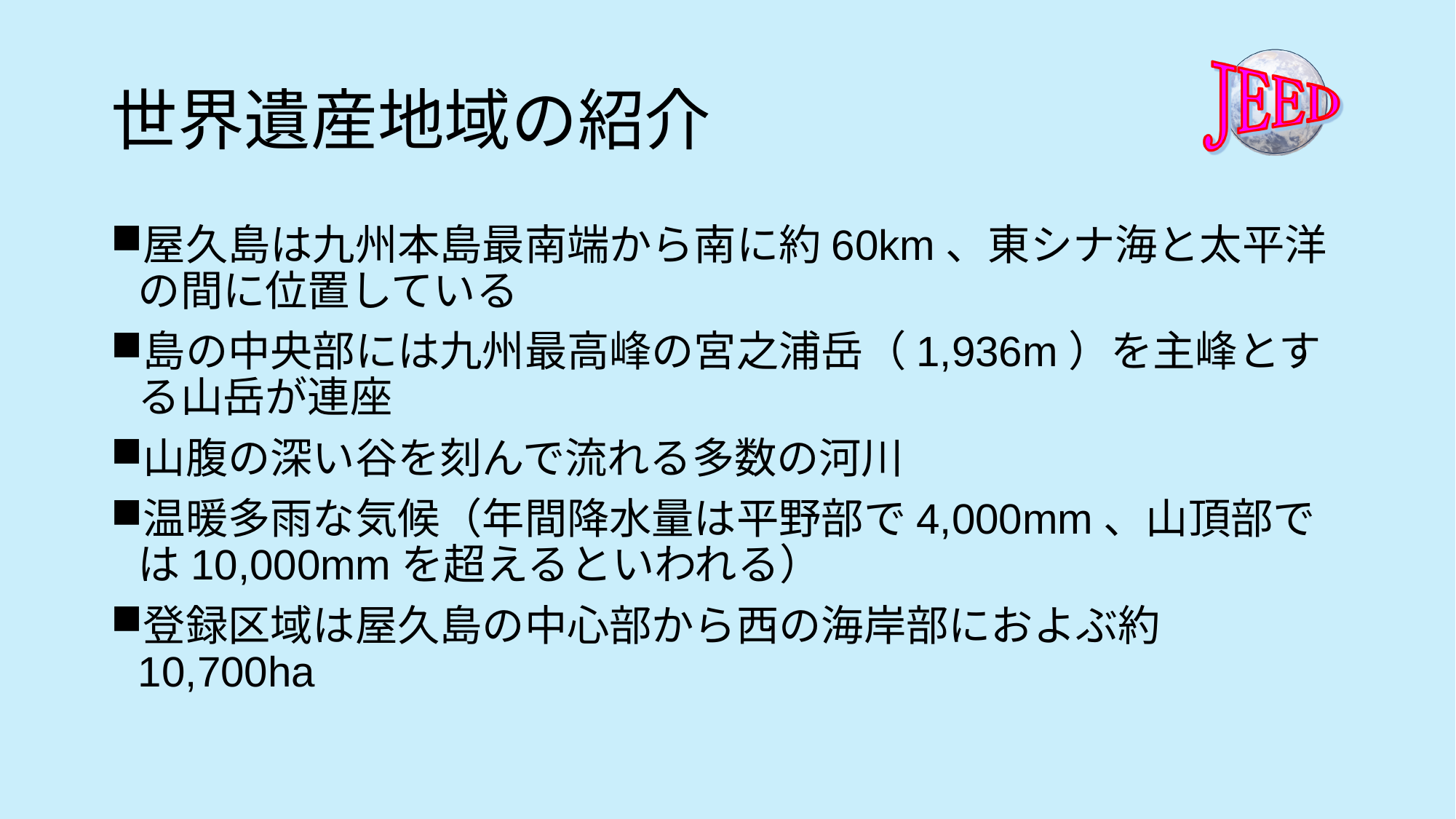

# 世界遺産地域の紹介
屋久島は九州本島最南端から南に約60km、東シナ海と太平洋の間に位置している
島の中央部には九州最高峰の宮之浦岳（1,936m）を主峰とする山岳が連座
山腹の深い谷を刻んで流れる多数の河川
温暖多雨な気候（年間降水量は平野部で4,000mm、山頂部では10,000mmを超えるといわれる）
登録区域は屋久島の中心部から西の海岸部におよぶ約10,700ha